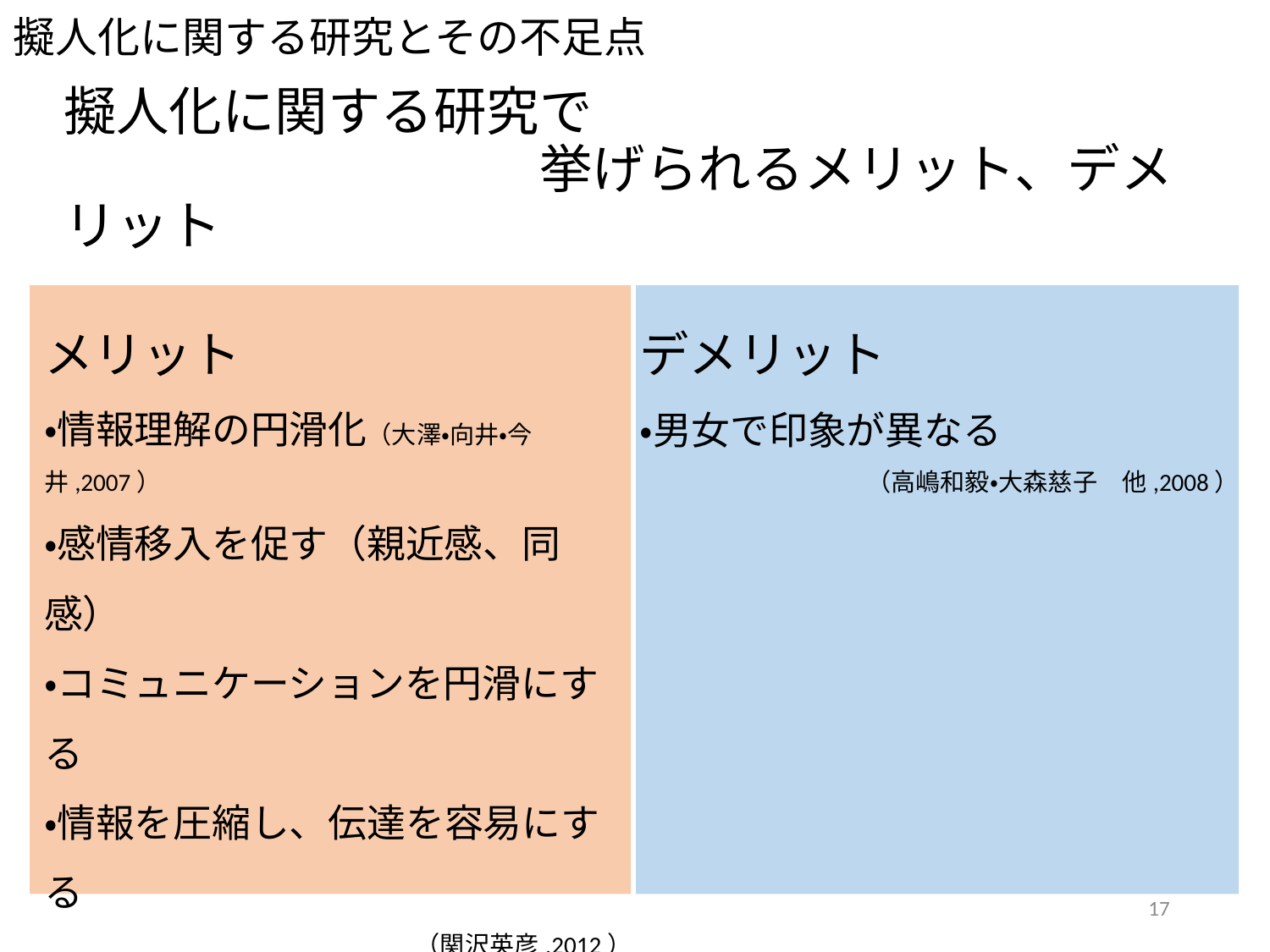

擬人化に関する研究とその不足点
# 擬人化に関する研究で 　　　　　　　　　挙げられるメリット、デメリット

メリット​
・情報理解の円滑化（大澤・向井・今井,2007）
・感情移入を促す（親近感、同感）​
・コミュニケーションを円滑にする​
・情報を圧縮し、伝達を容易にする​
（関沢英彦,2012）

・好印象を与える
（木村知裕・井口弘和,2014）

デメリット
・​男女で印象が異なる
（高嶋和毅・大森慈子　他,2008）

17